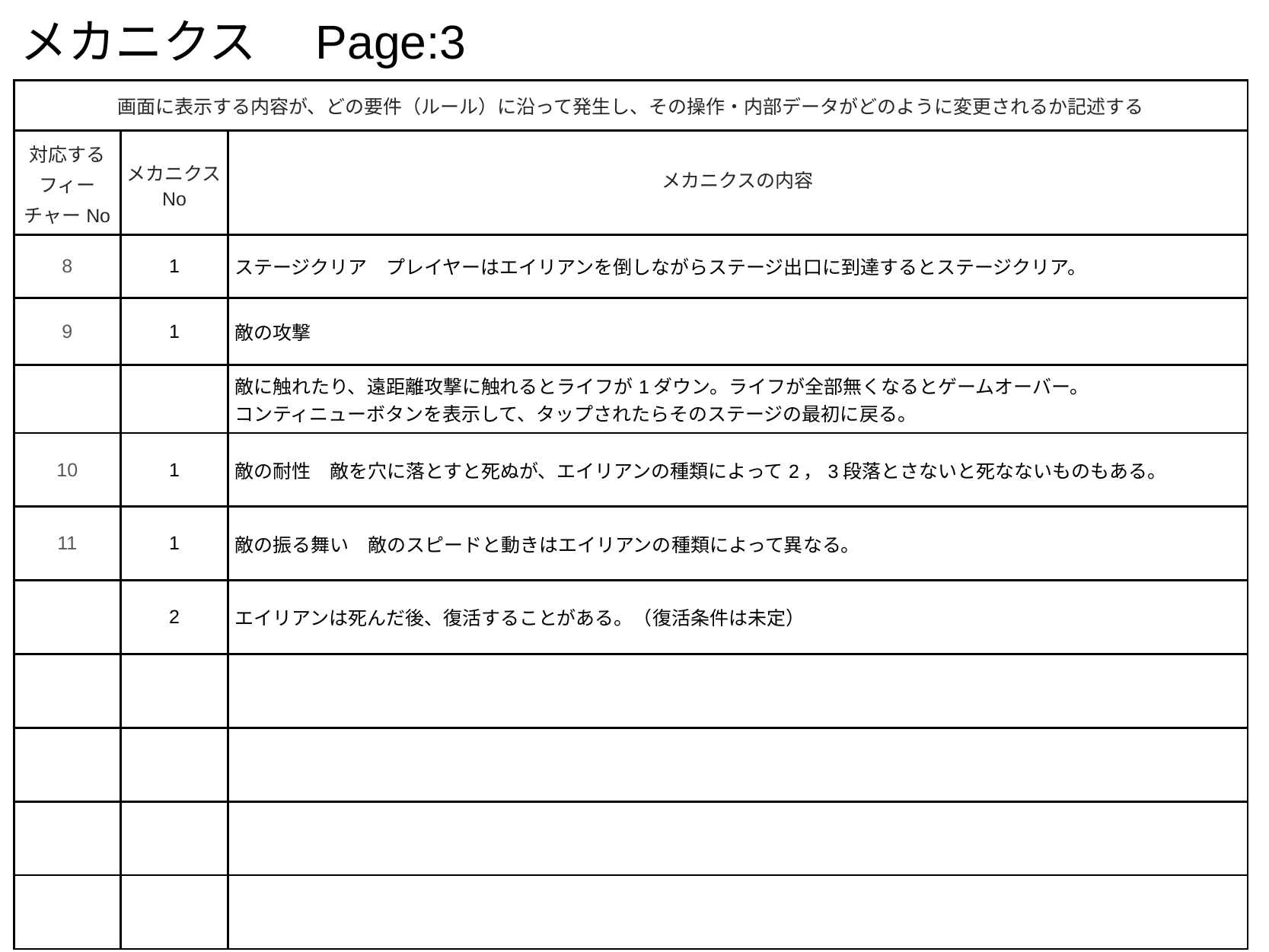

# メカニクス　Page:3
| 画面に表示する内容が、どの要件（ルール）に沿って発生し、その操作・内部データがどのように変更されるか記述する |  |  |
| --- | --- | --- |
| 対応する フィーチャーNo | メカニクスNo | メカニクスの内容 |
| 8 | 1 | ステージクリア　プレイヤーはエイリアンを倒しながらステージ出口に到達するとステージクリア。 |
| 9 | 1 | 敵の攻撃 |
|  |  | 敵に触れたり、遠距離攻撃に触れるとライフが1ダウン。ライフが全部無くなるとゲームオーバー。 コンティニューボタンを表示して、タップされたらそのステージの最初に戻る。 |
| 10 | 1 | 敵の耐性　敵を穴に落とすと死ぬが、エイリアンの種類によって2，3段落とさないと死なないものもある。 |
| 11 | 1 | 敵の振る舞い　敵のスピードと動きはエイリアンの種類によって異なる。 |
|  | 2 | エイリアンは死んだ後、復活することがある。（復活条件は未定） |
|  |  |  |
|  |  |  |
|  |  |  |
|  |  |  |
8